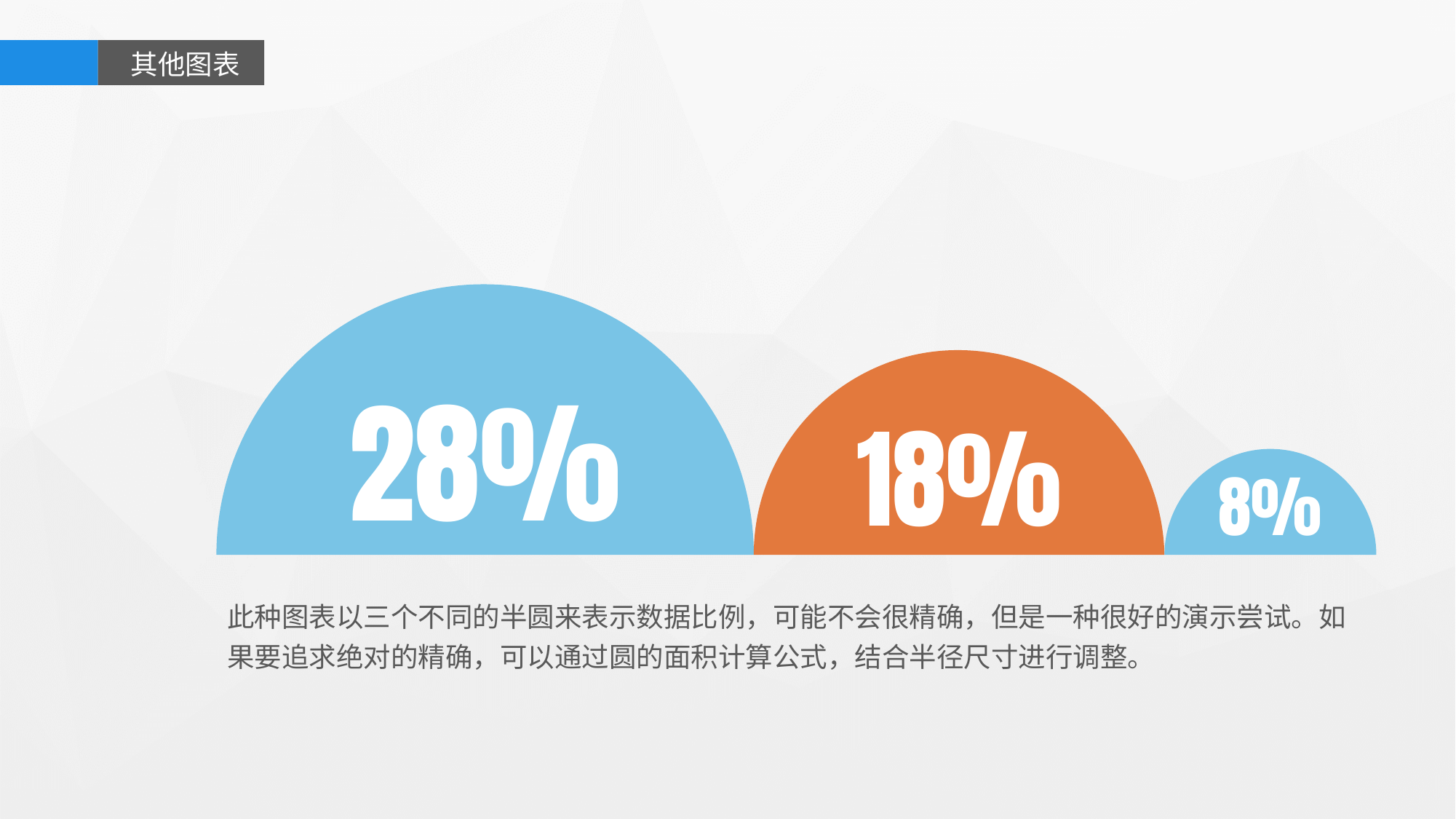

其他图表

28%
18%

8%
此种图表以三个不同的半圆来表示数据比例，可能不会很精确，但是一种很好的演示尝试。如果要追求绝对的精确，可以通过圆的面积计算公式，结合半径尺寸进行调整。